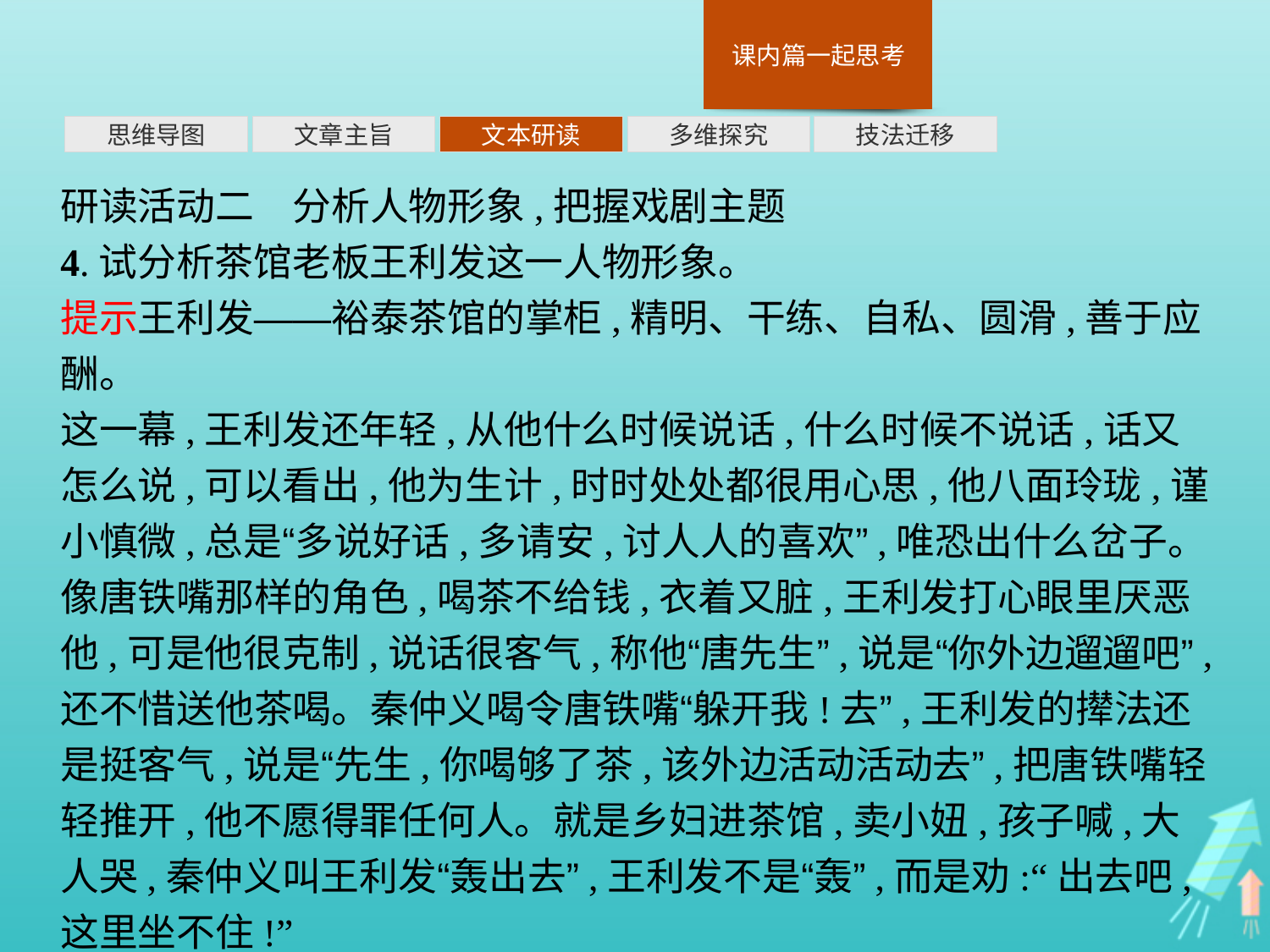

多维探究
思维导图
文章主旨
文本研读
技法迁移
研读活动二　分析人物形象,把握戏剧主题
4.试分析茶馆老板王利发这一人物形象。
提示王利发——裕泰茶馆的掌柜,精明、干练、自私、圆滑,善于应酬。
这一幕,王利发还年轻,从他什么时候说话,什么时候不说话,话又怎么说,可以看出,他为生计,时时处处都很用心思,他八面玲珑,谨小慎微,总是“多说好话,多请安,讨人人的喜欢”,唯恐出什么岔子。像唐铁嘴那样的角色,喝茶不给钱,衣着又脏,王利发打心眼里厌恶他,可是他很克制,说话很客气,称他“唐先生”,说是“你外边遛遛吧”,还不惜送他茶喝。秦仲义喝令唐铁嘴“躲开我!去”,王利发的撵法还是挺客气,说是“先生,你喝够了茶,该外边活动活动去”,把唐铁嘴轻轻推开,他不愿得罪任何人。就是乡妇进茶馆,卖小妞,孩子喊,大人哭,秦仲义叫王利发“轰出去”,王利发不是“轰”,而是劝:“出去吧,这里坐不住!”